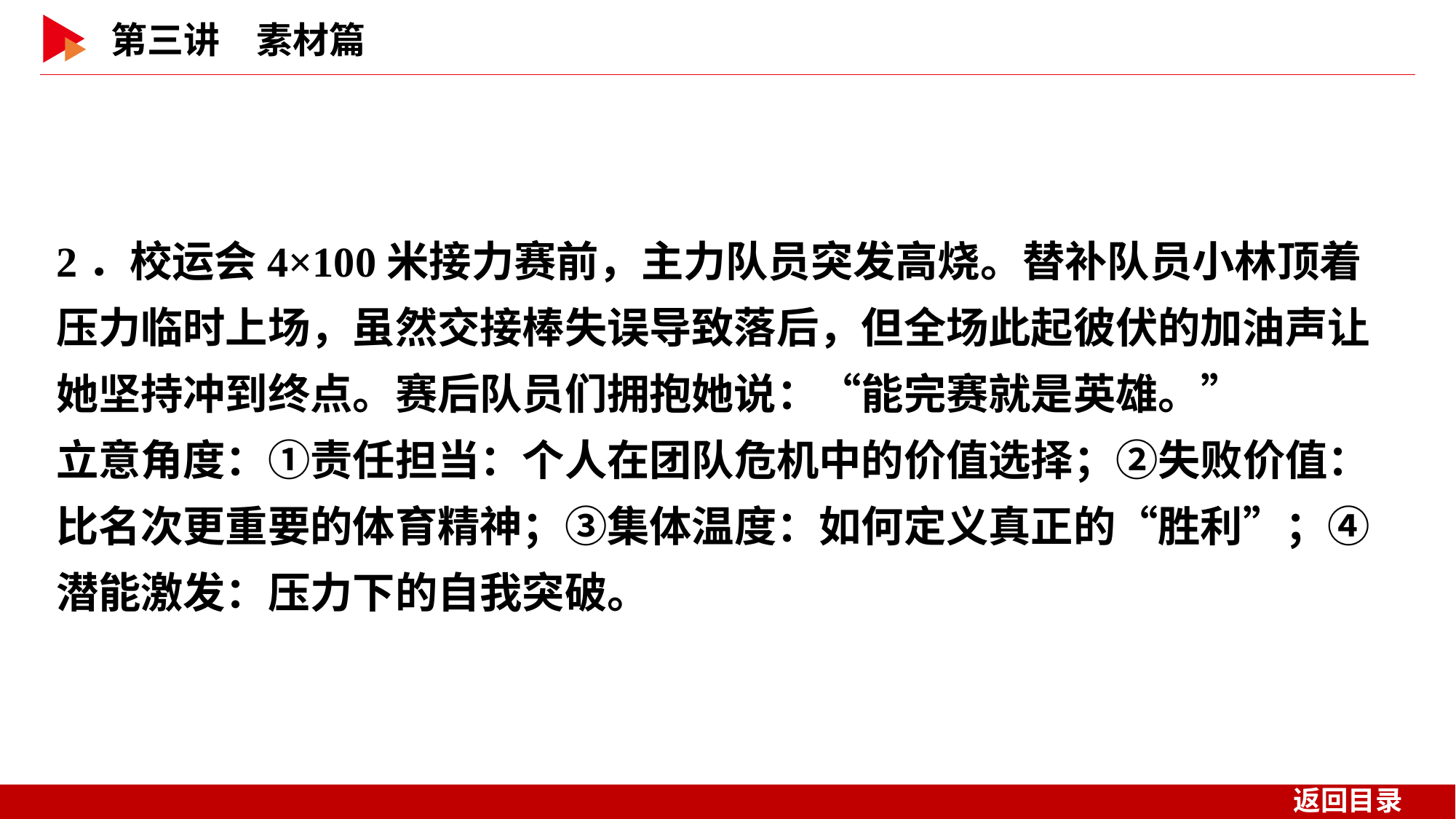

2．校运会4×100米接力赛前，主力队员突发高烧。替补队员小林顶着压力临时上场，虽然交接棒失误导致落后，但全场此起彼伏的加油声让她坚持冲到终点。赛后队员们拥抱她说：“能完赛就是英雄。”
立意角度：①责任担当：个人在团队危机中的价值选择；②失败价值：比名次更重要的体育精神；③集体温度：如何定义真正的“胜利”；④潜能激发：压力下的自我突破。